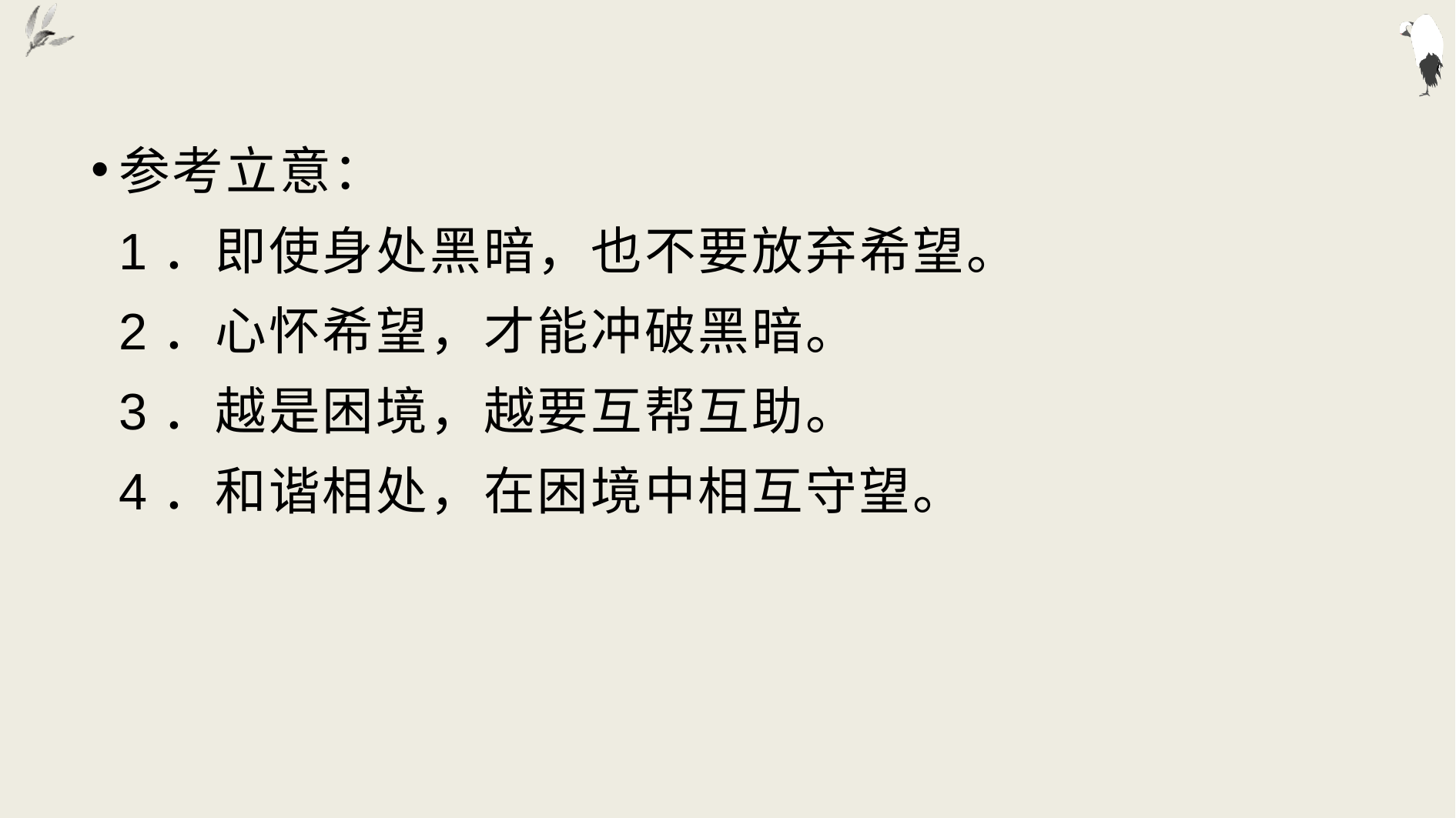

#
参考立意：
1．即使身处黑暗，也不要放弃希望。
2．心怀希望，才能冲破黑暗。
3．越是困境，越要互帮互助。
4．和谐相处，在困境中相互守望。